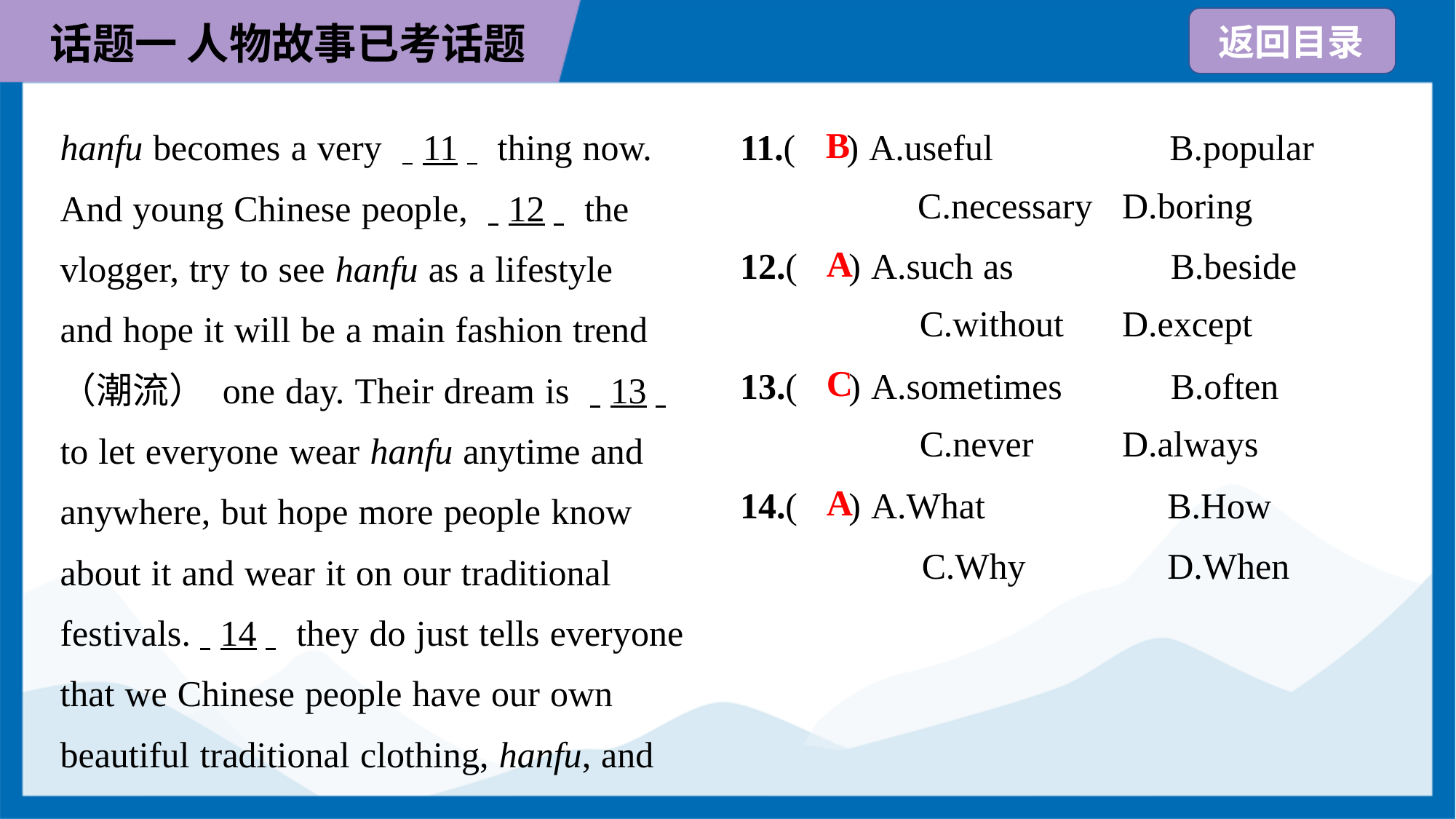

11.(     ) A.useful	B.popular
C.necessary	D.boring
hanfu becomes a very . .11. . thing now.
And young Chinese people, . .12. . the
vlogger, try to see hanfu as a lifestyle
and hope it will be a main fashion trend
（潮流） one day. Their dream is . .13. .
to let everyone wear hanfu anytime and
anywhere, but hope more people know
about it and wear it on our traditional
festivals.. .14. . they do just tells everyone
that we Chinese people have our own
beautiful traditional clothing, hanfu, and

B
12.(     ) A.such as	B.beside
C.without	D.except
A
13.(     ) A.sometimes	B.often
C.never	D.always
C
14.(     ) A.What	            B.How
                    C.Why	            D.When
A